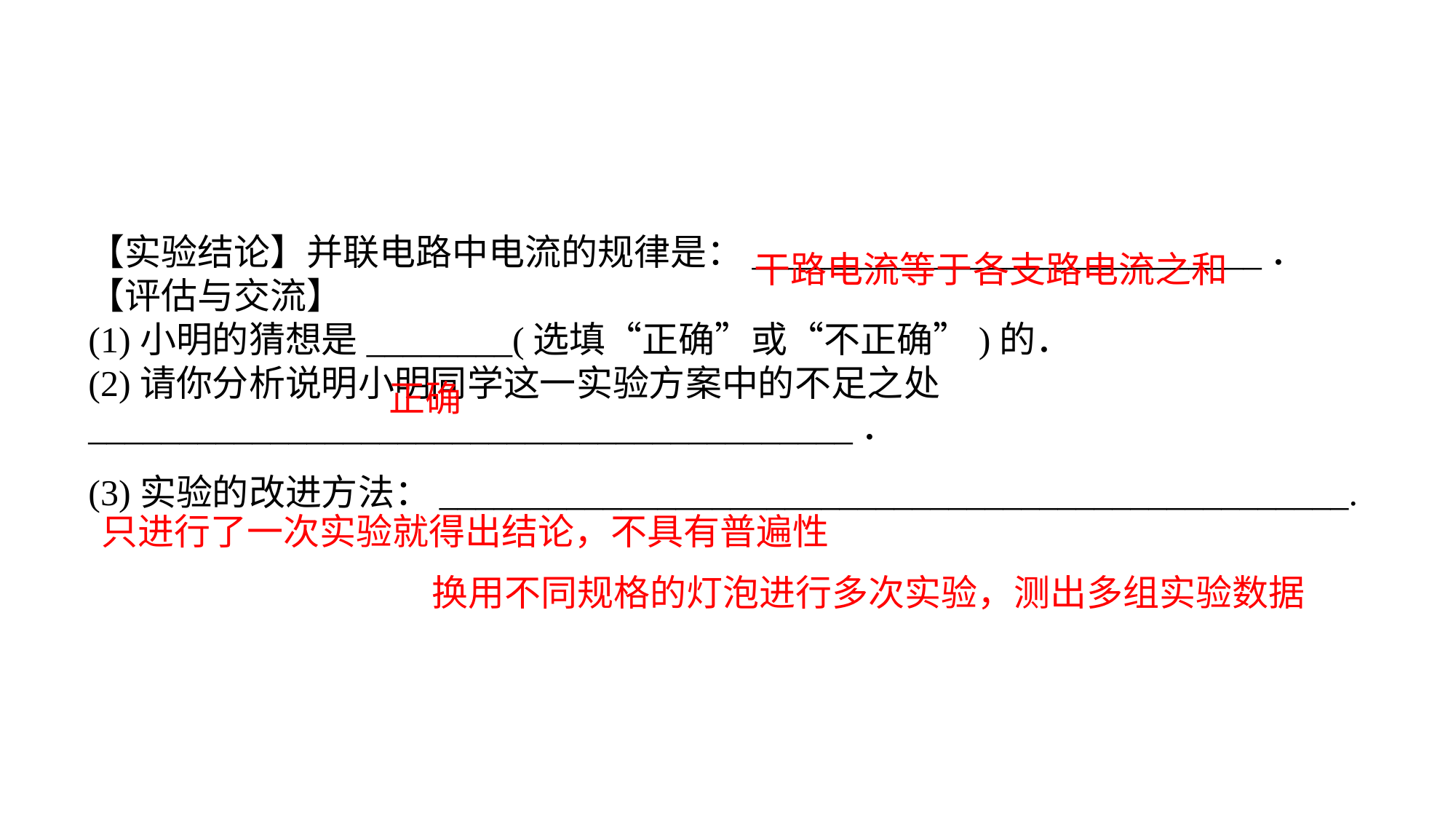

【实验结论】并联电路中电流的规律是：____________________________．【评估与交流】(1)小明的猜想是________(选填“正确”或“不正确”)的．(2)请你分析说明小明同学这一实验方案中的不足之处__________________________________________．(3)实验的改进方法：__________________________________________________.
干路电流等于各支路电流之和
正确
只进行了一次实验就得出结论，不具有普遍性
换用不同规格的灯泡进行多次实验，测出多组实验数据